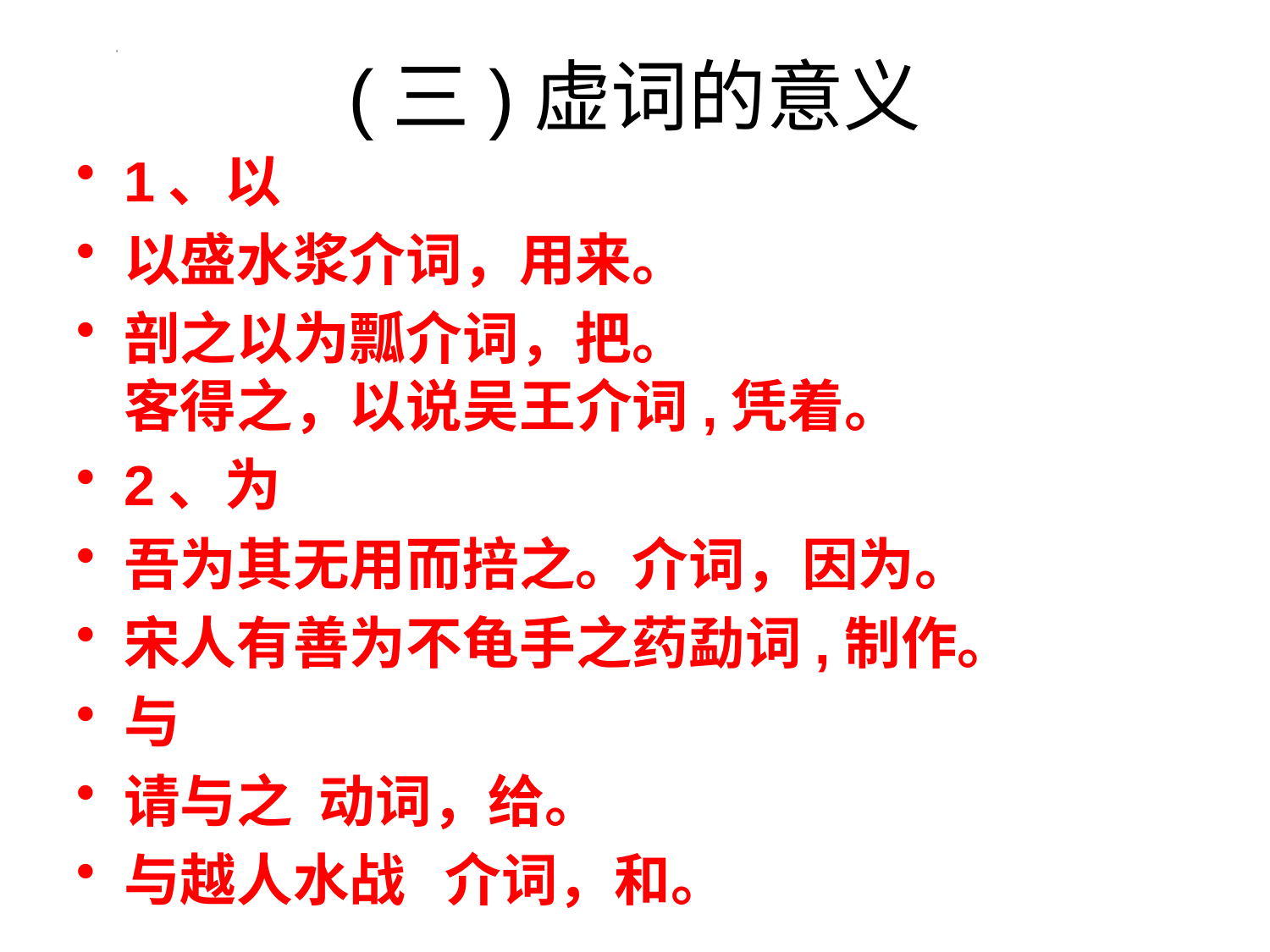

# (三)虚词的意义
1、以
以盛水浆介词，用来。
剖之以为瓢介词，把。
客得之，以说吴王介词,凭着。
2、为
吾为其无用而掊之。介词，因为。
宋人有善为不龟手之药勐词,制作。
与
请与之  动词，给。
与越人水战   介词，和。